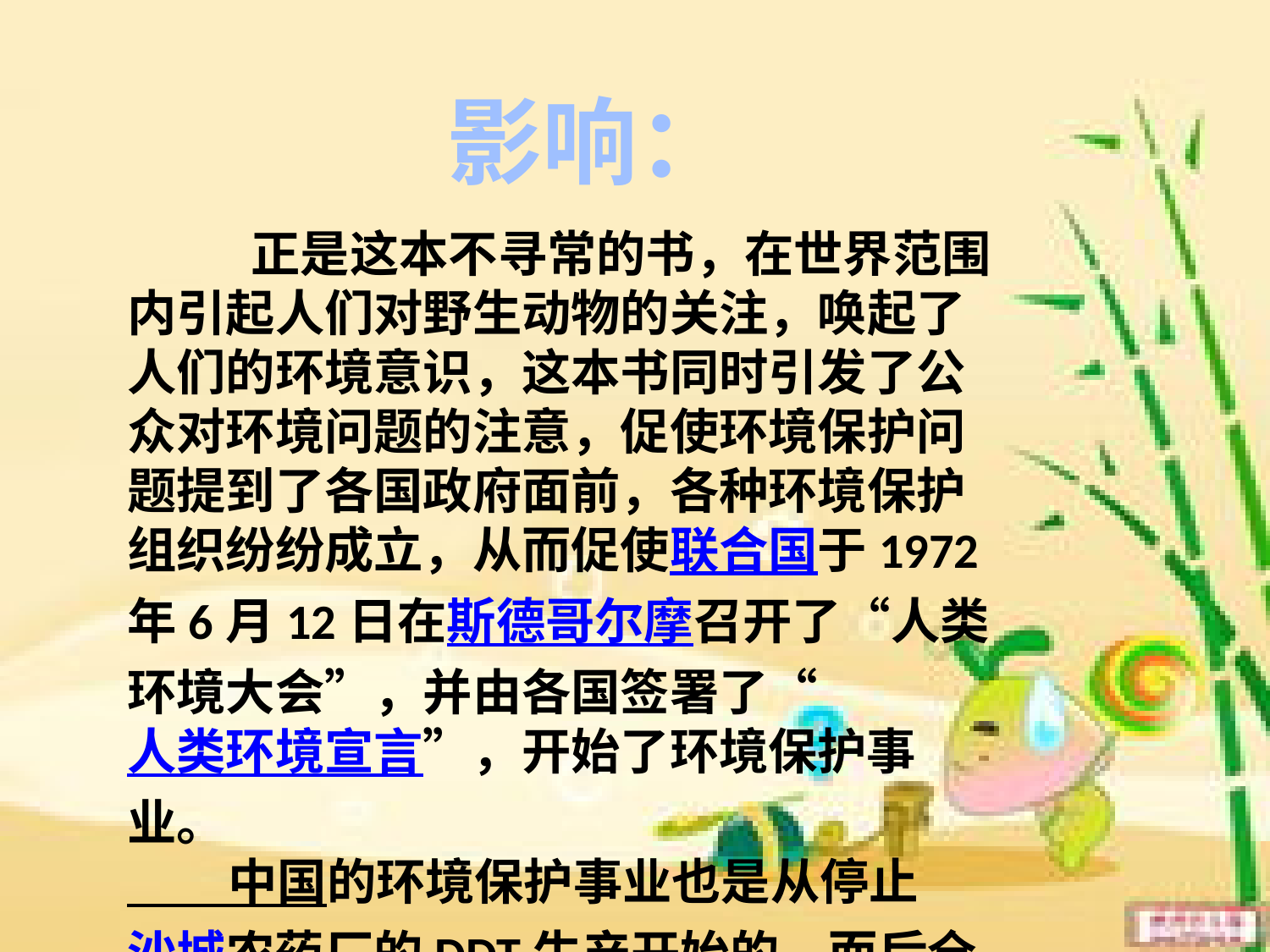

影响：
          正是这本不寻常的书，在世界范围内引起人们对野生动物的关注，唤起了人们的环境意识，这本书同时引发了公众对环境问题的注意，促使环境保护问题提到了各国政府面前，各种环境保护组织纷纷成立，从而促使联合国于1972年6月12日在斯德哥尔摩召开了“人类环境大会”，并由各国签署了“人类环境宣言”，开始了环境保护事业。
         中国的环境保护事业也是从停止沙城农药厂的DDT生产开始的，而后全面禁止了DDT的生产和使用。